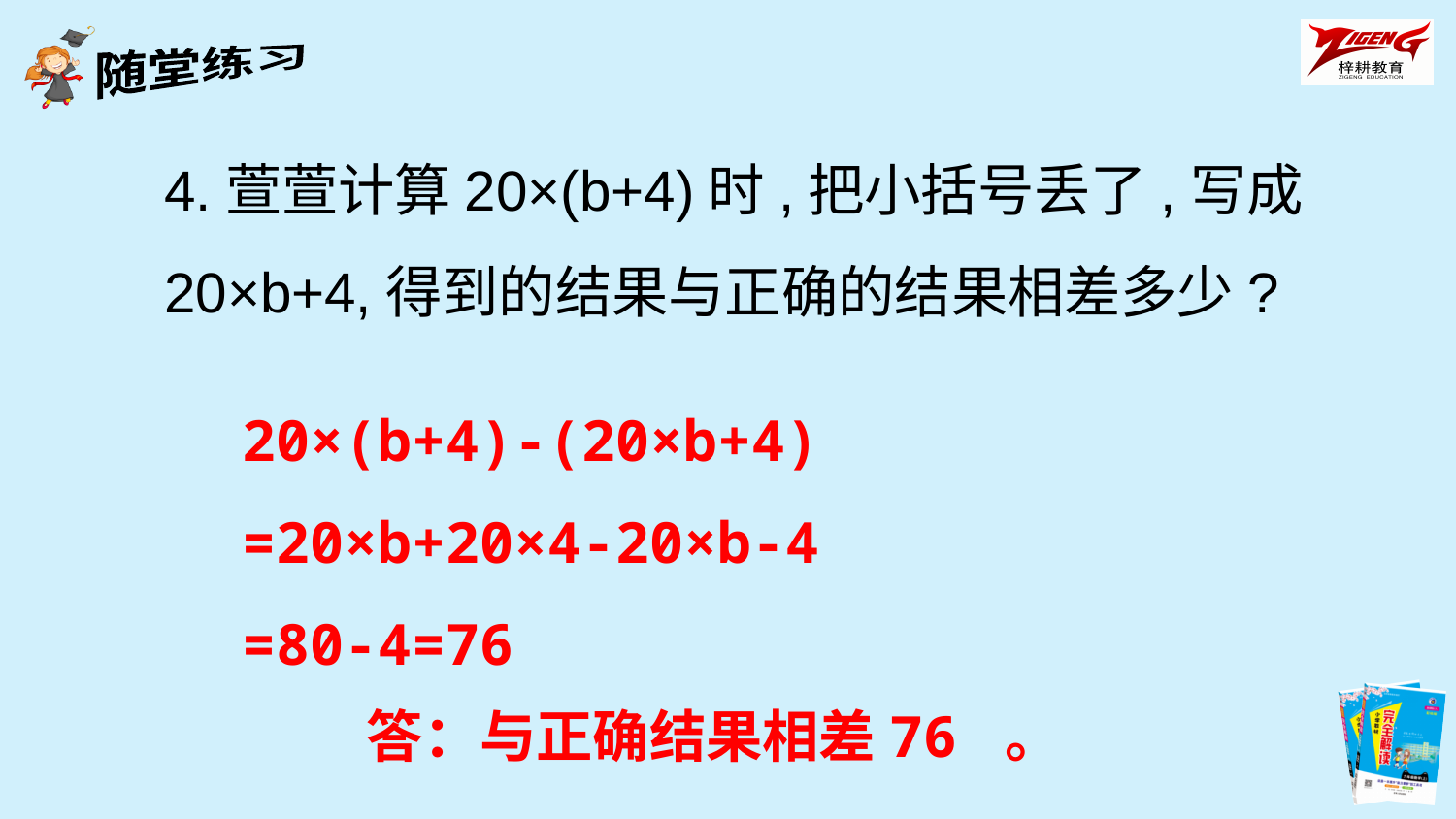

4.萱萱计算20×(b+4)时,把小括号丢了,写成20×b+4,得到的结果与正确的结果相差多少?
20×(b+4)-(20×b+4)
=20×b+20×4-20×b-4
=80-4=76
答：与正确结果相差76 。